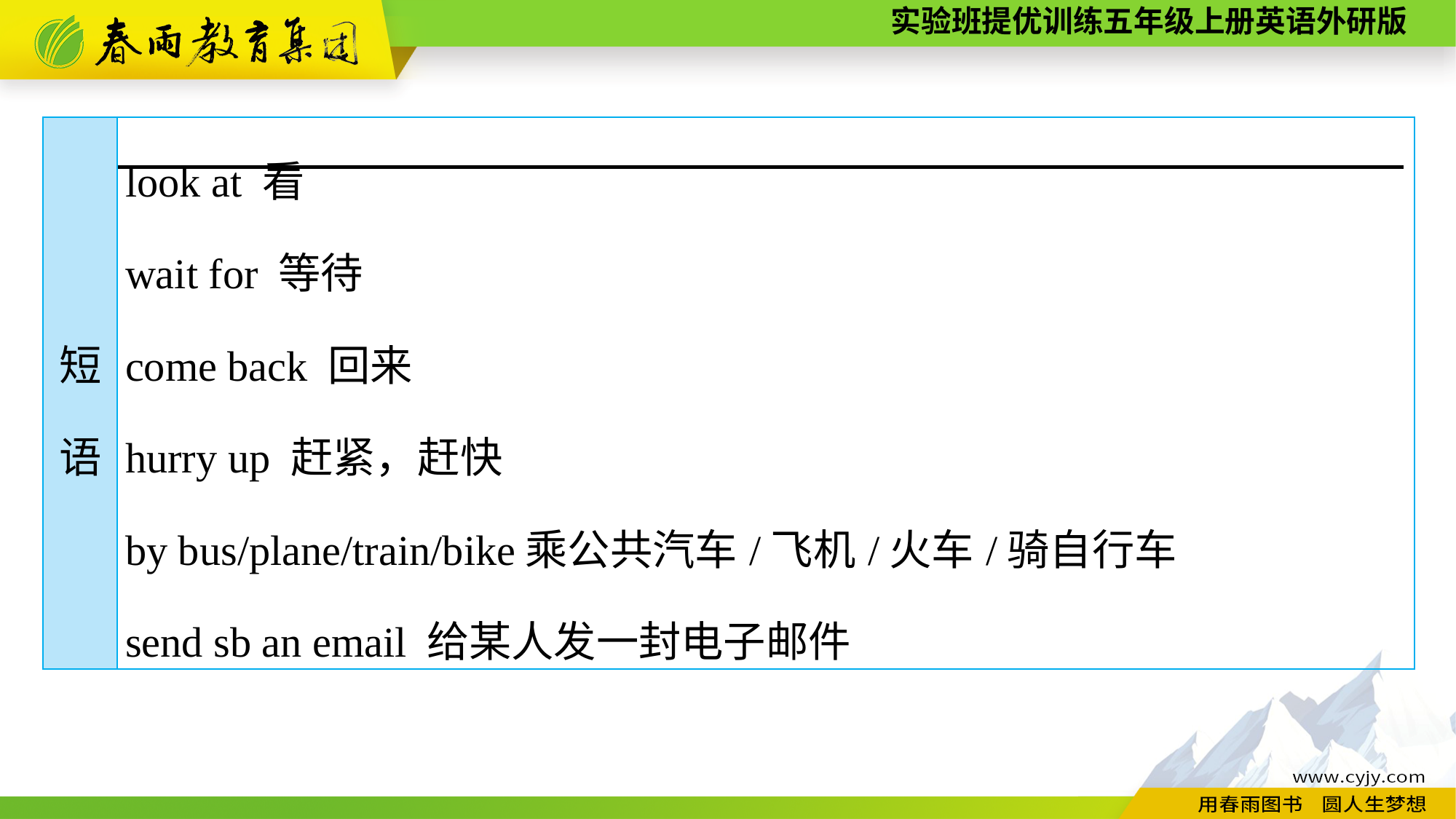

| 短 语 | look at 看 wait for 等待 come back 回来 hurry up 赶紧，赶快 by bus/plane/train/bike乘公共汽车/飞机/火车/骑自行车 send sb an email 给某人发一封电子邮件 |
| --- | --- |